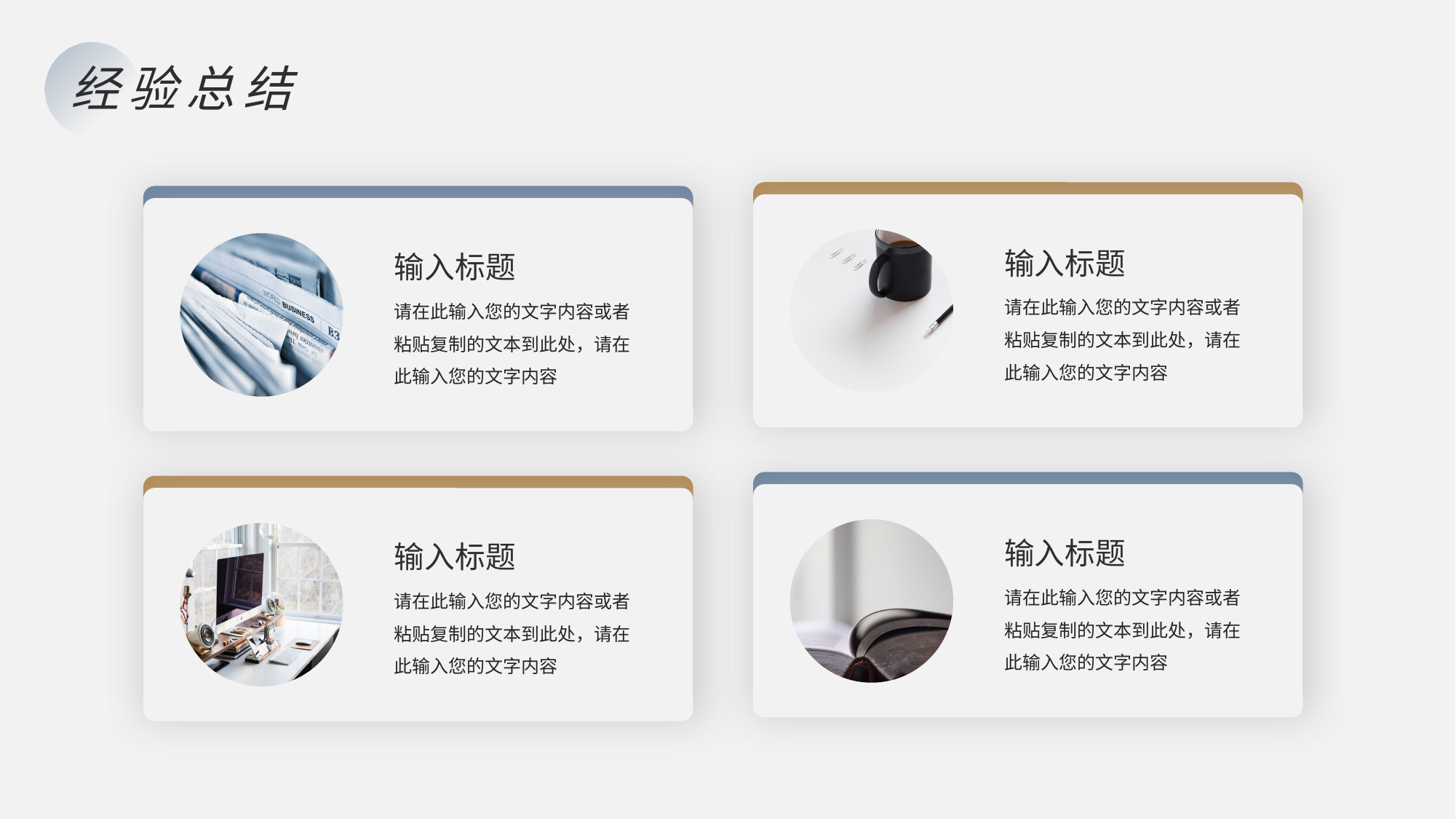

经验总结

输入标题
请在此输入您的文字内容或者粘贴复制的文本到此处，请在此输入您的文字内容

输入标题
请在此输入您的文字内容或者粘贴复制的文本到此处，请在此输入您的文字内容

输入标题
请在此输入您的文字内容或者粘贴复制的文本到此处，请在此输入您的文字内容

输入标题
请在此输入您的文字内容或者粘贴复制的文本到此处，请在此输入您的文字内容